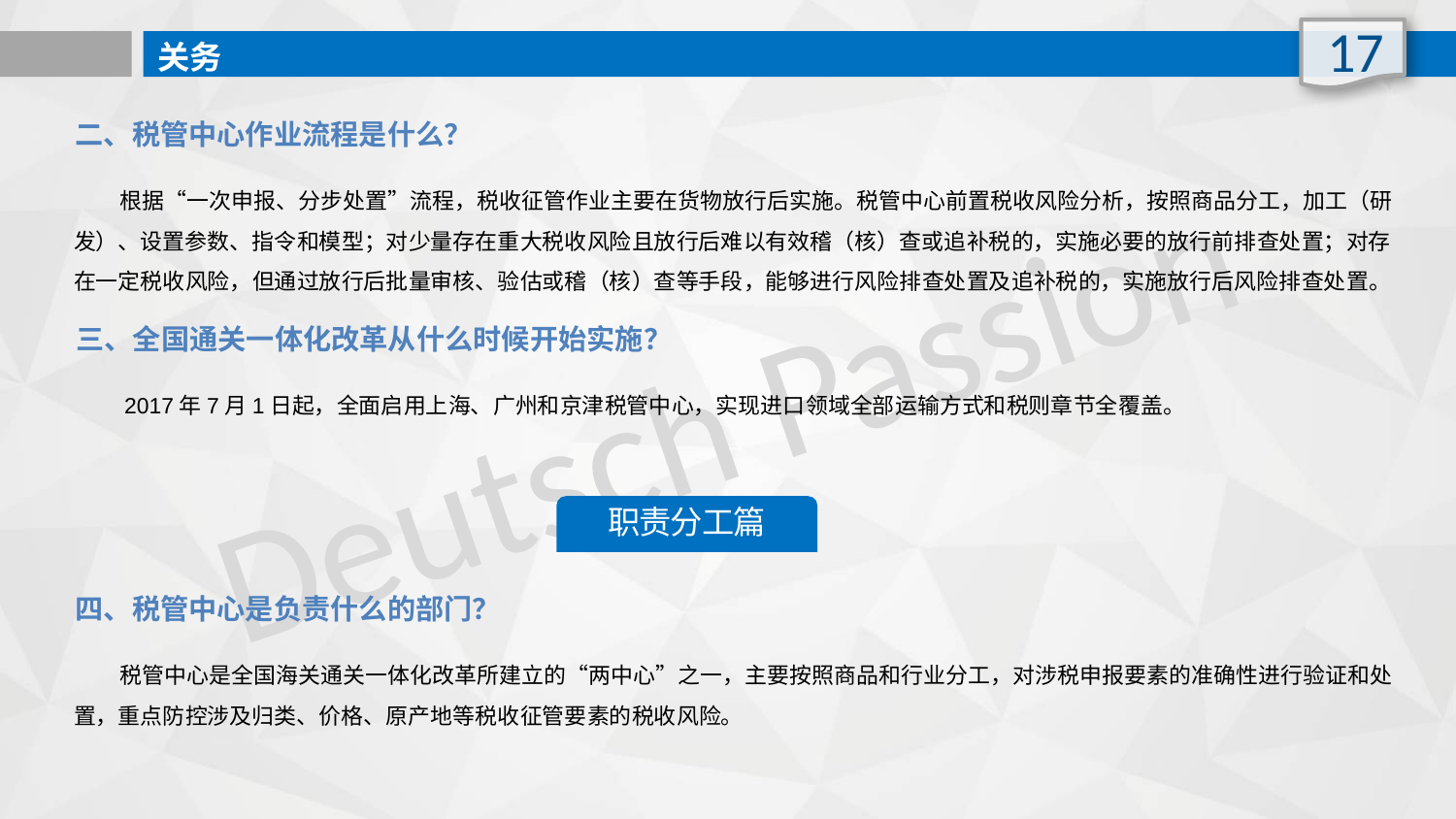

17

关务

二、税管中心作业流程是什么？
        根据“一次申报、分步处置”流程，税收征管作业主要在货物放行后实施。税管中心前置税收风险分析，按照商品分工，加工（研发）、设置参数、指令和模型；对少量存在重大税收风险且放行后难以有效稽（核）查或追补税的，实施必要的放行前排查处置；对存在一定税收风险，但通过放行后批量审核、验估或稽（核）查等手段，能够进行风险排查处置及追补税的，实施放行后风险排查处置。
Deutsch Passion
三、全国通关一体化改革从什么时候开始实施？
        2017年7月1日起，全面启用上海、广州和京津税管中心，实现进口领域全部运输方式和税则章节全覆盖。

职责分工篇
四、税管中心是负责什么的部门？
        税管中心是全国海关通关一体化改革所建立的“两中心”之一，主要按照商品和行业分工，对涉税申报要素的准确性进行验证和处置，重点防控涉及归类、价格、原产地等税收征管要素的税收风险。